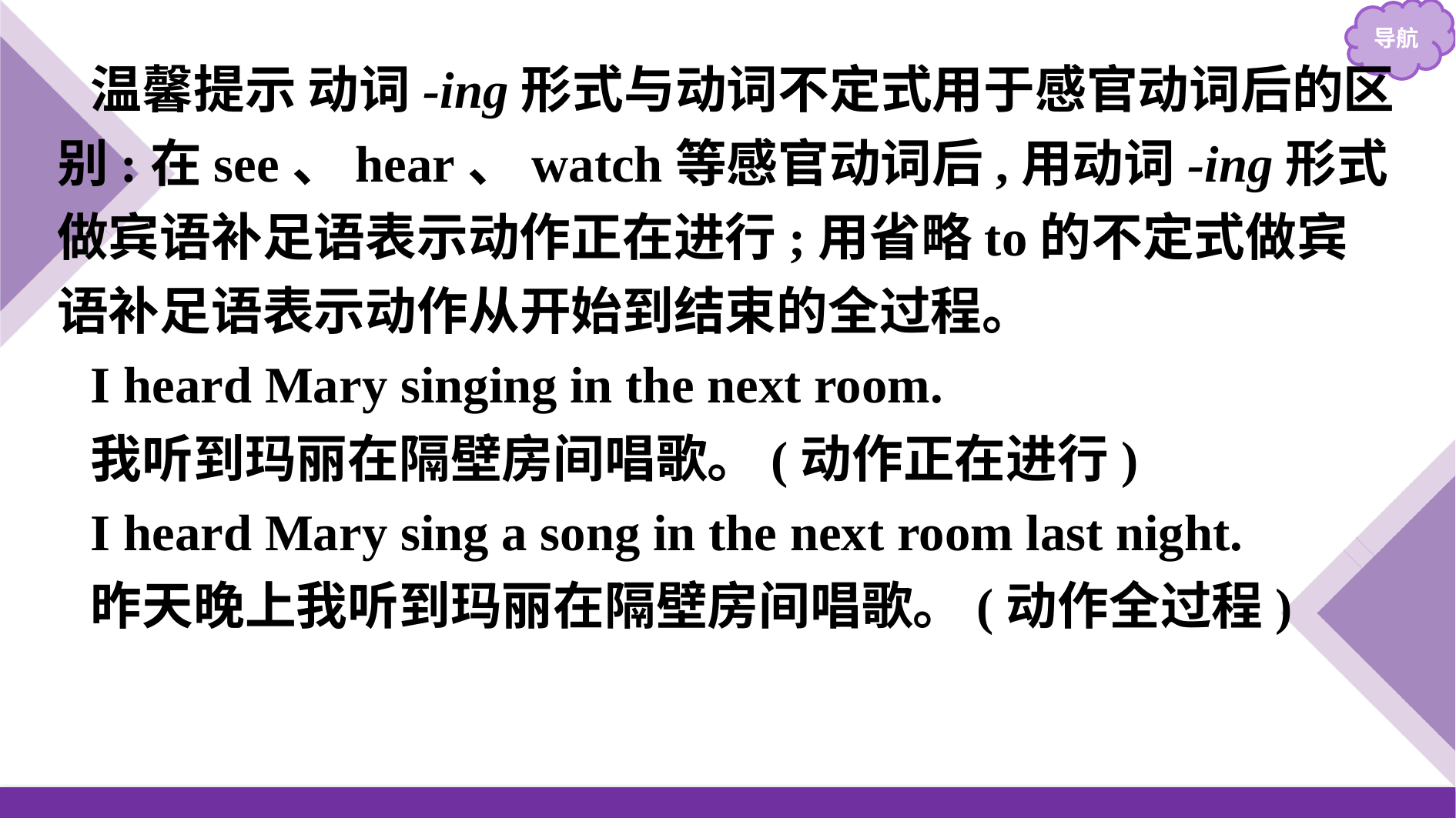

温馨提示 动词-ing形式与动词不定式用于感官动词后的区别:在see、hear、watch等感官动词后,用动词-ing形式做宾语补足语表示动作正在进行;用省略to的不定式做宾语补足语表示动作从开始到结束的全过程。
I heard Mary singing in the next room.
我听到玛丽在隔壁房间唱歌。(动作正在进行)
I heard Mary sing a song in the next room last night.
昨天晚上我听到玛丽在隔壁房间唱歌。(动作全过程)